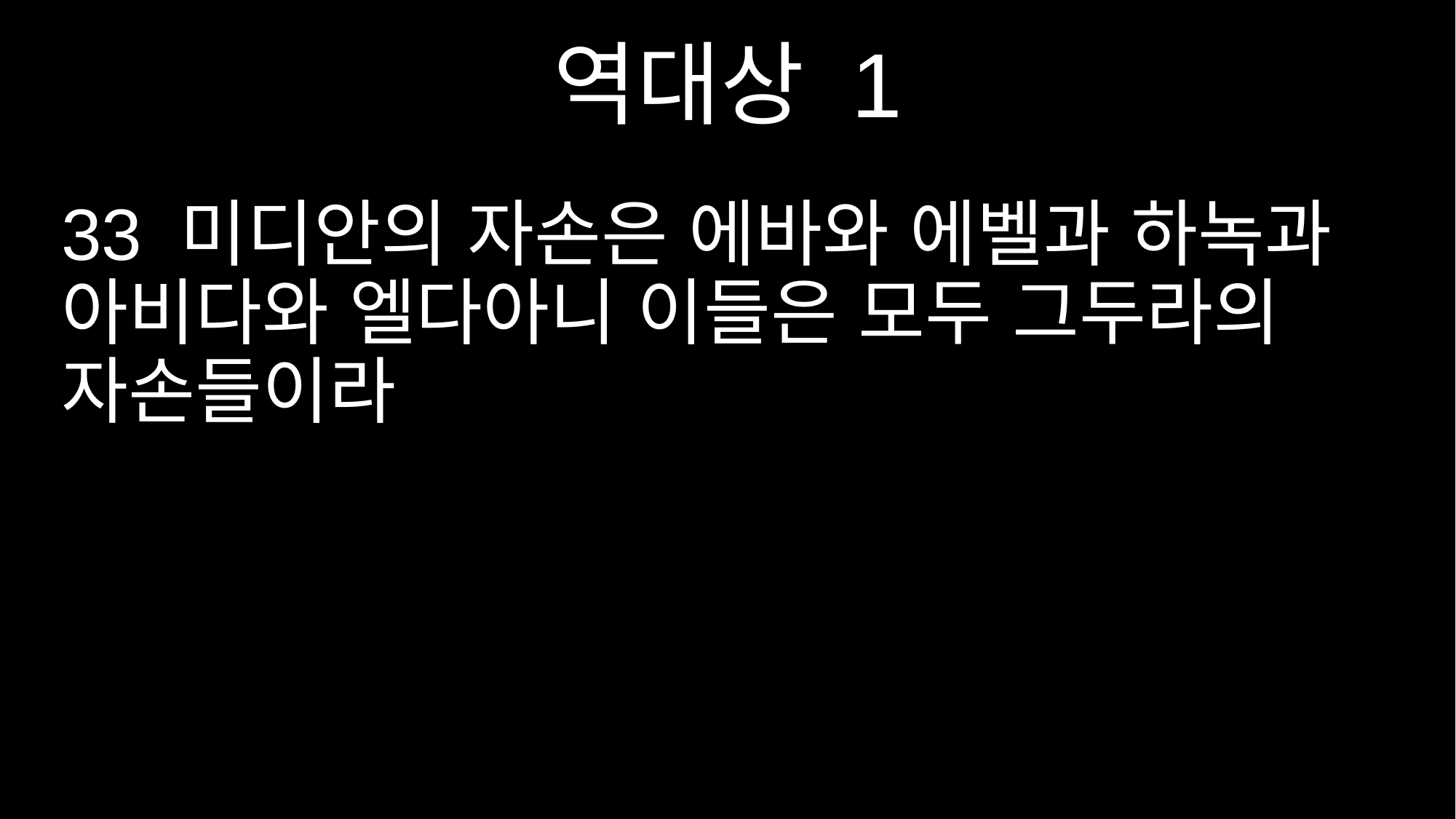

역대상 1
33 미디안의 자손은 에바와 에벨과 하녹과 아비다와 엘다아니 이들은 모두 그두라의 자손들이라